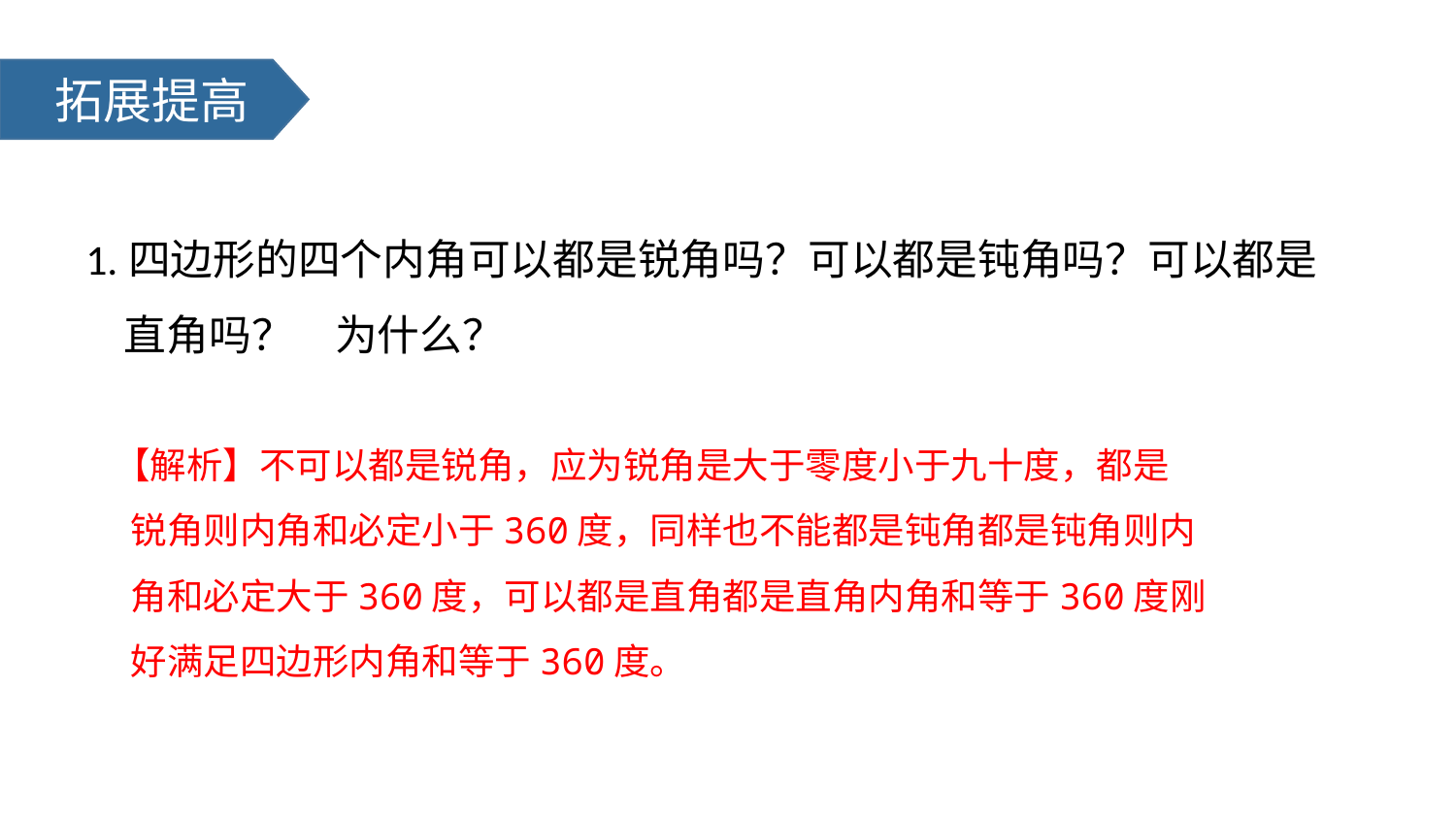

拓展提高
1.四边形的四个内角可以都是锐角吗？可以都是钝角吗？可以都是
   直角吗？为什么？

【解析】不可以都是锐角，应为锐角是大于零度小于九十度，都是
 锐角则内角和必定小于360度，同样也不能都是钝角都是钝角则内
 角和必定大于360度，可以都是直角都是直角内角和等于360度刚
 好满足四边形内角和等于360度。